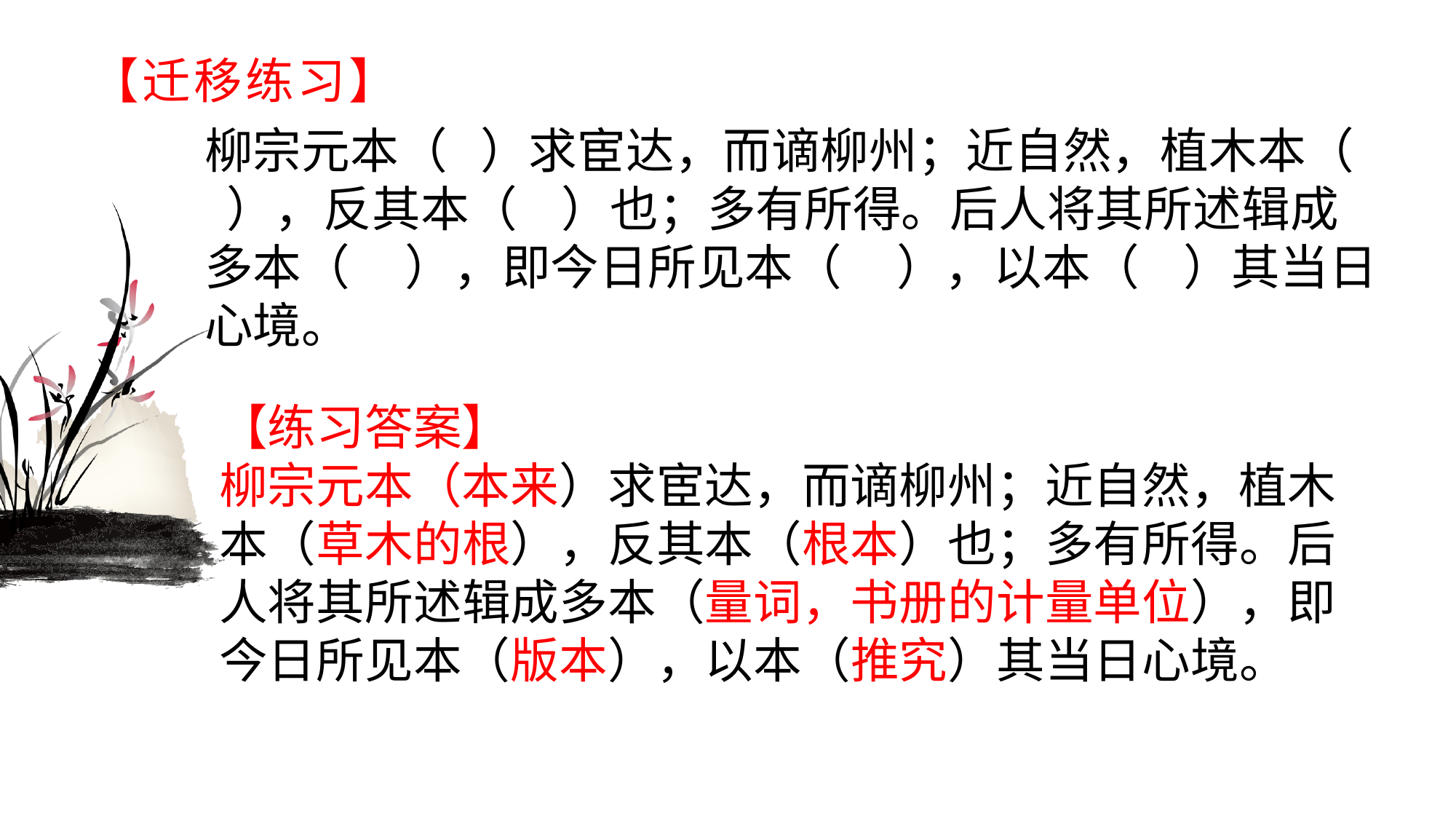

# 【迁移练习】
柳宗元本（   ）求宦达，而谪柳州；近自然，植木本（     ），反其本（    ）也；多有所得。后人将其所述辑成多本（     ），即今日所见本（     ），以本（    ）其当日心境。
【练习答案】柳宗元本（本来）求宦达，而谪柳州；近自然，植木本（草木的根），反其本（根本）也；多有所得。后人将其所述辑成多本（量词，书册的计量单位），即今日所见本（版本），以本（推究）其当日心境。